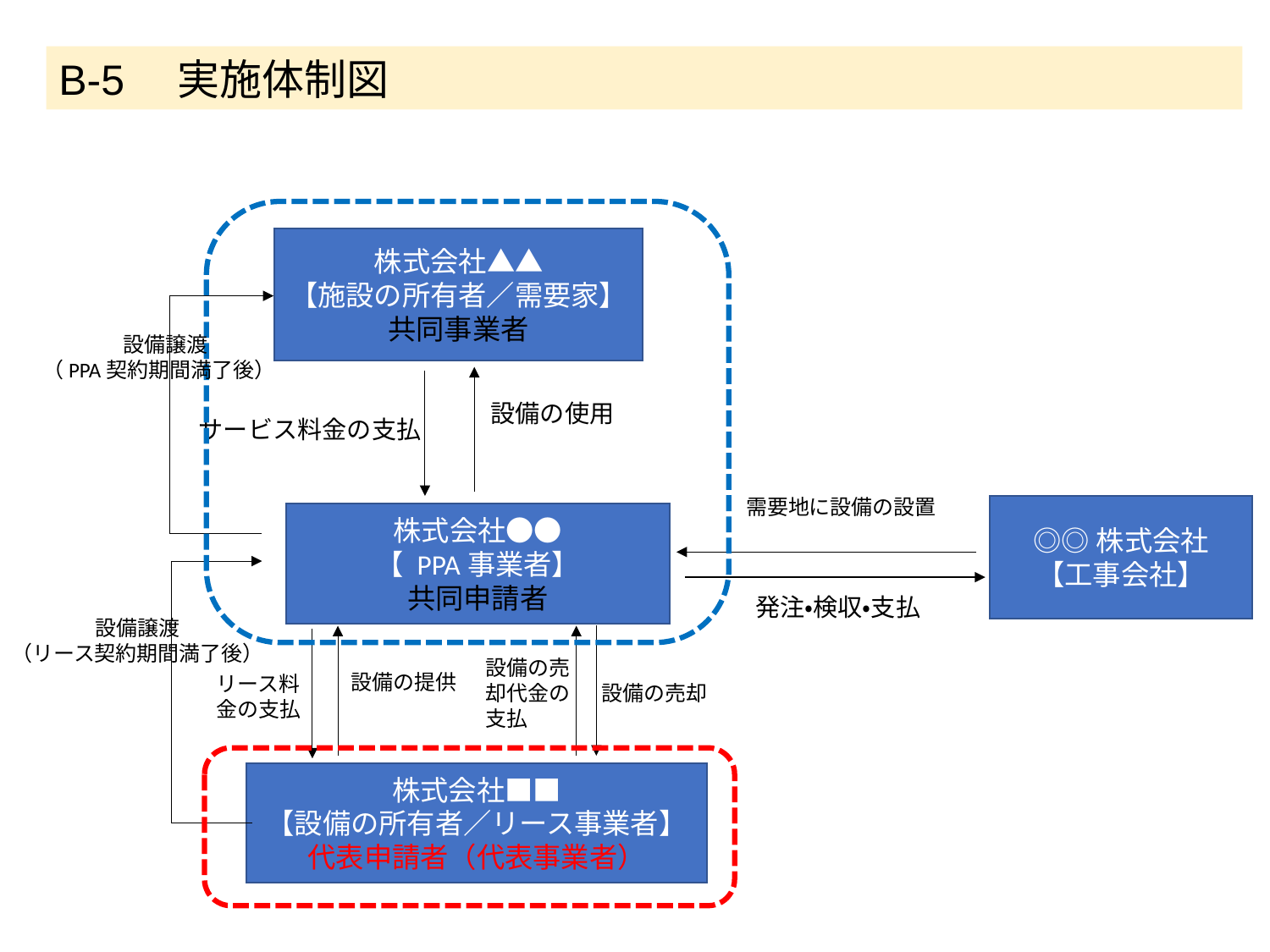

B-5　実施体制図

株式会社▲▲
【施設の所有者／需要家】
共同事業者
設備譲渡
（PPA契約期間満了後）
設備の使用
サービス料金の支払
需要地に設備の設置
◎◎株式会社
【工事会社】
株式会社●●
【 PPA事業者】
共同申請者
発注・検収・支払
設備譲渡
（リース契約期間満了後）
設備の売却代金の支払
設備の提供
リース料金の支払
設備の売却

株式会社■■
【設備の所有者／リース事業者】
代表申請者（代表事業者）